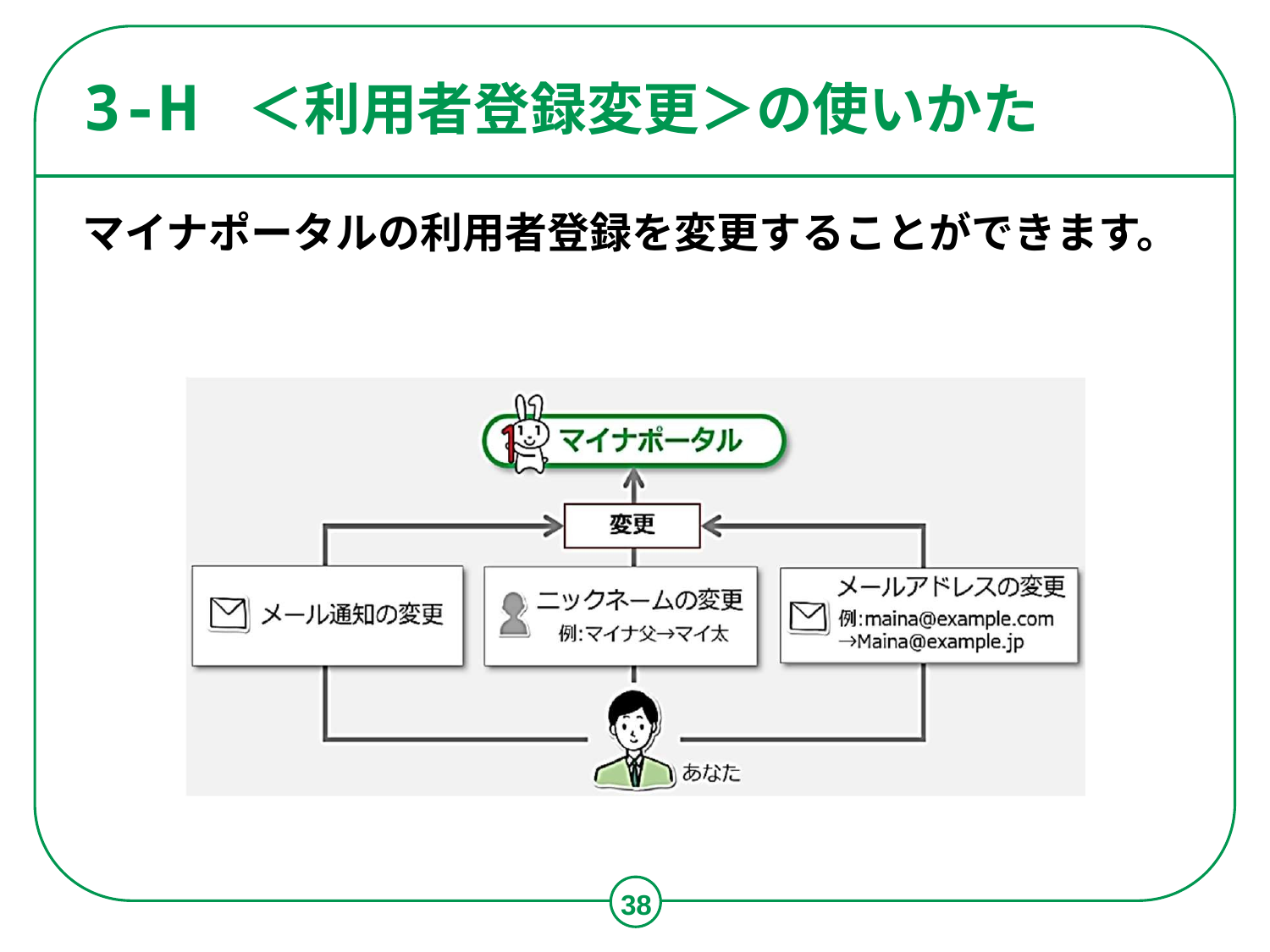

# ＜利用者登録変更＞の使いかた
3-H
マイナポータルの利用者登録を変更することができます。